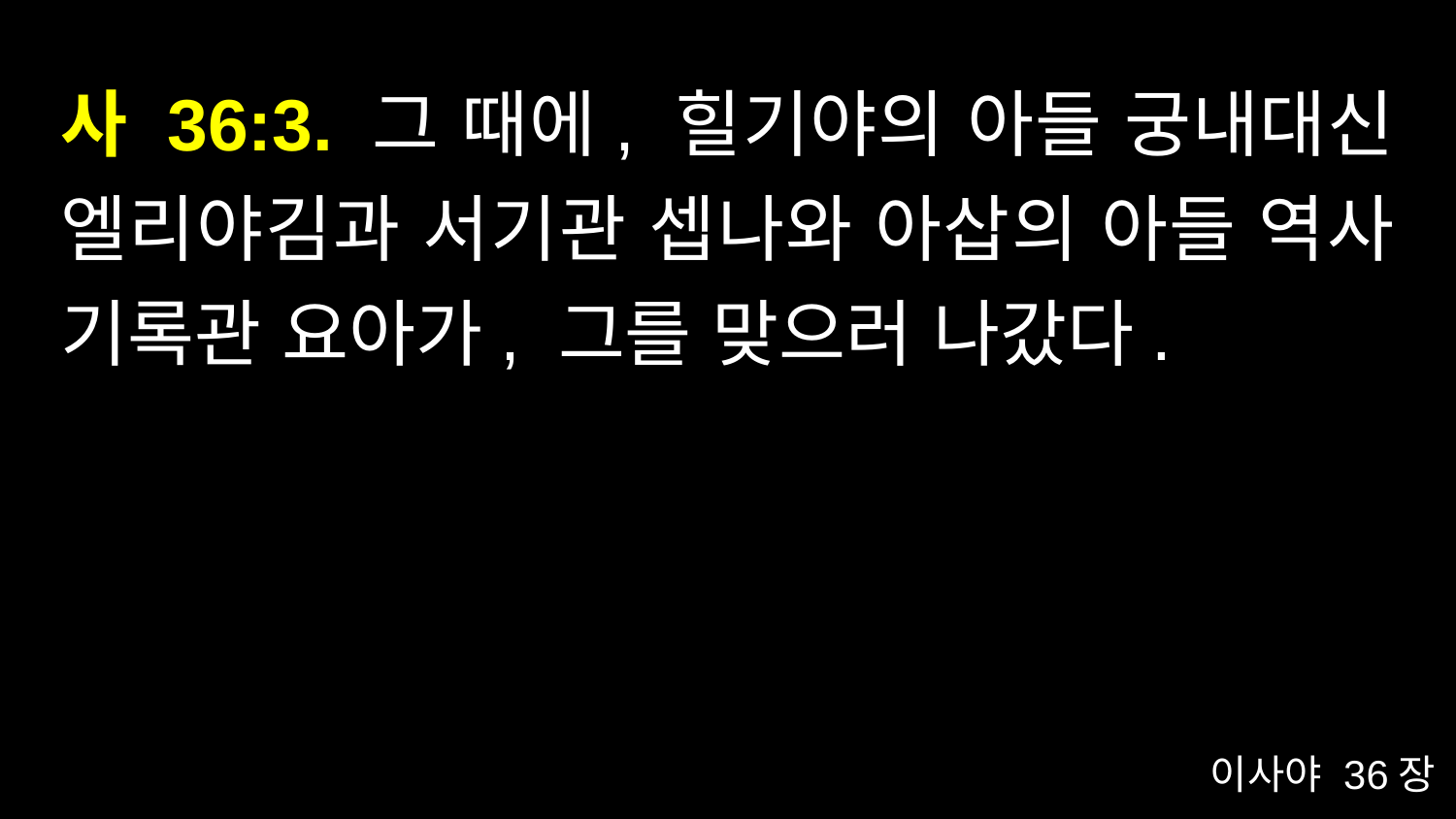

# 사 36:3. 그 때에, 힐기야의 아들 궁내대신 엘리야김과 서기관 셉나와 아삽의 아들 역사 기록관 요아가, 그를 맞으러 나갔다.
이사야 36장